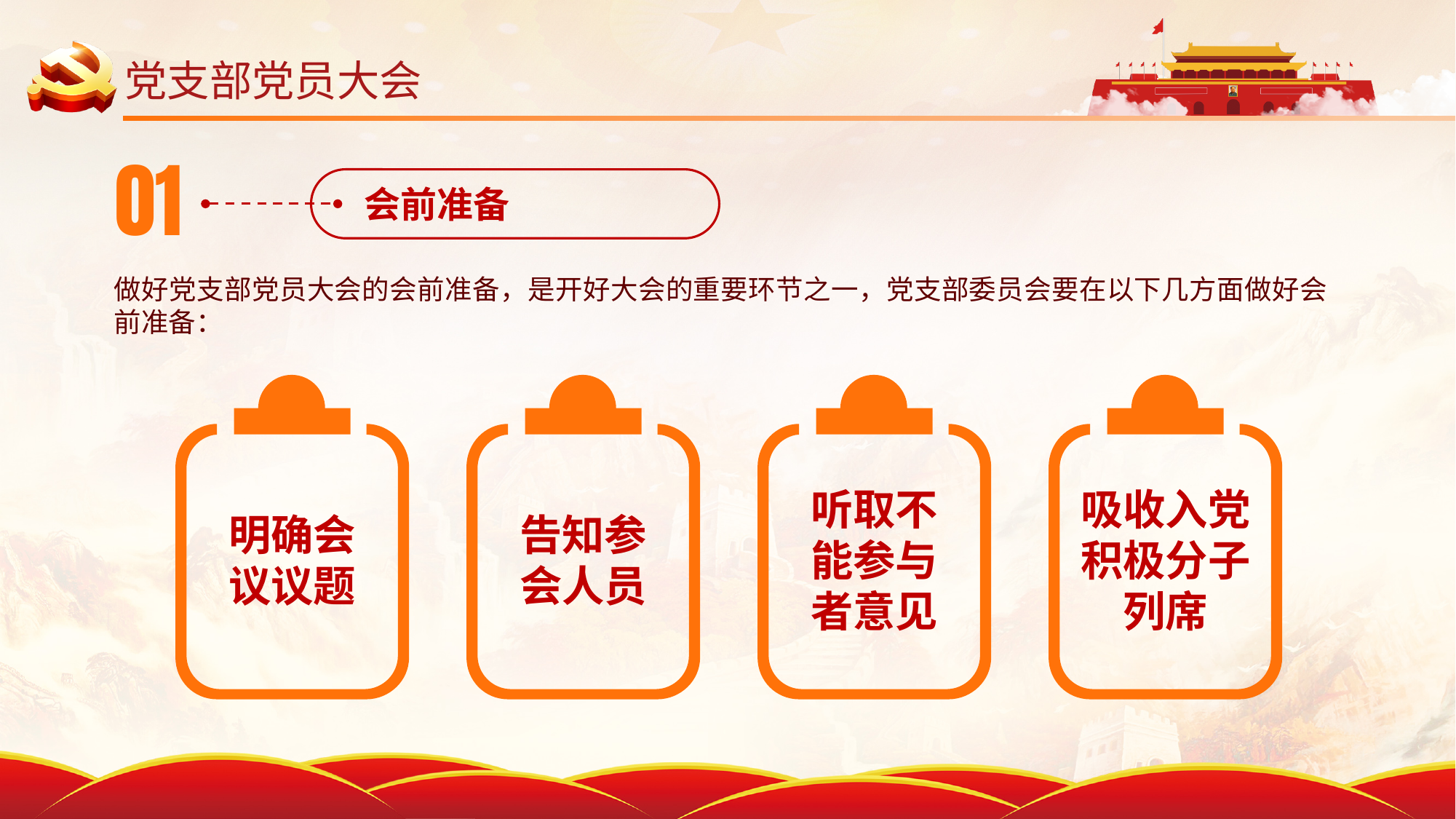

# 党支部党员大会
01
会前准备
做好党支部党员大会的会前准备，是开好大会的重要环节之一，党支部委员会要在以下几方面做好会前准备：

明确会议议题

告知参会人员

听取不能参与者意见

吸收入党积极分子列席